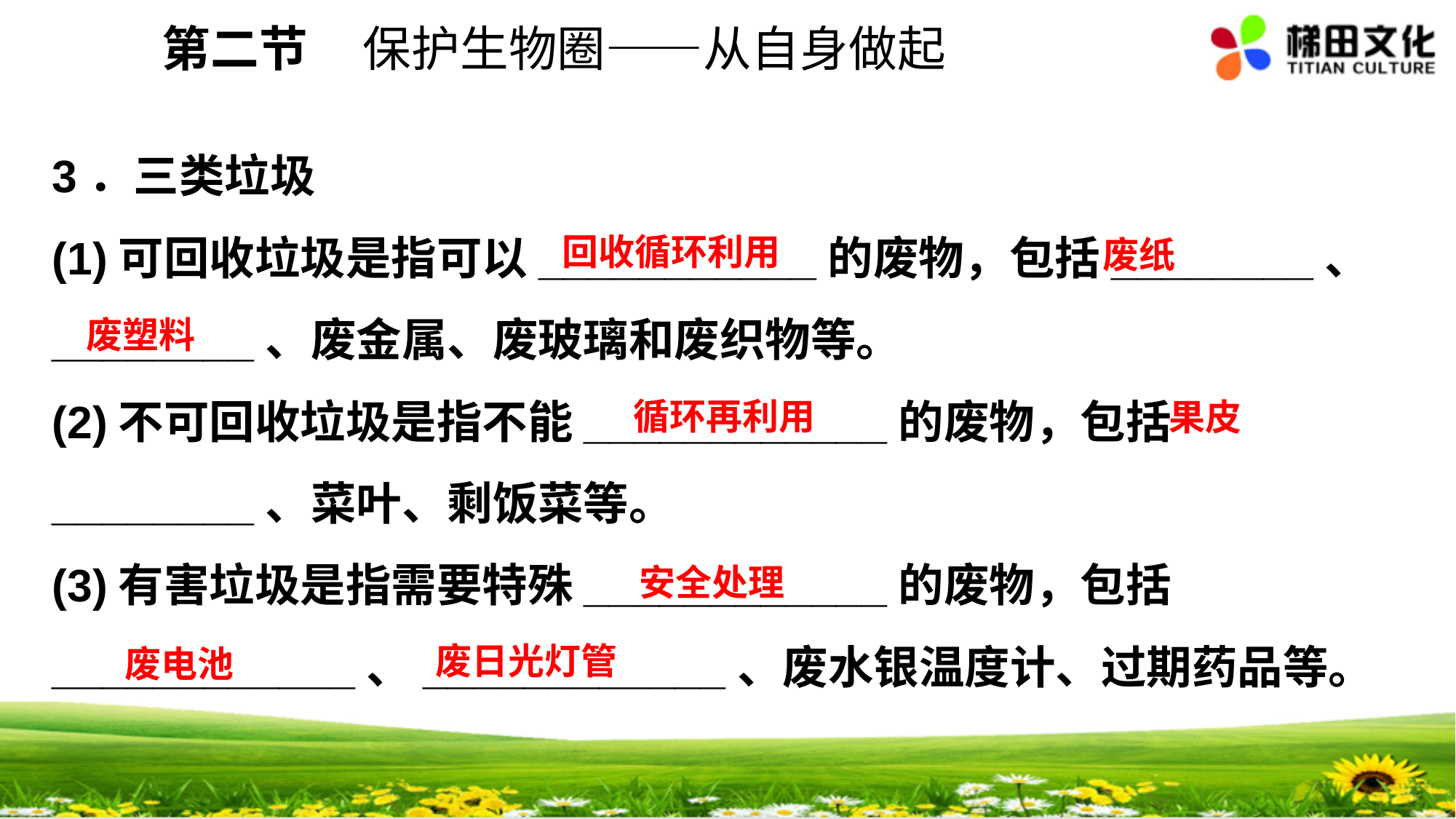

第二节     保护生物圈——从自身做起
3．三类垃圾
(1)可回收垃圾是指可以___________的废物，包括________、________、废金属、废玻璃和废织物等。
(2)不可回收垃圾是指不能____________的废物，包括________、菜叶、剩饭菜等。
(3)有害垃圾是指需要特殊____________的废物，包括____________、____________、废水银温度计、过期药品等。
回收循环利用
废纸
废塑料
循环再利用
果皮
安全处理
废日光灯管
废电池